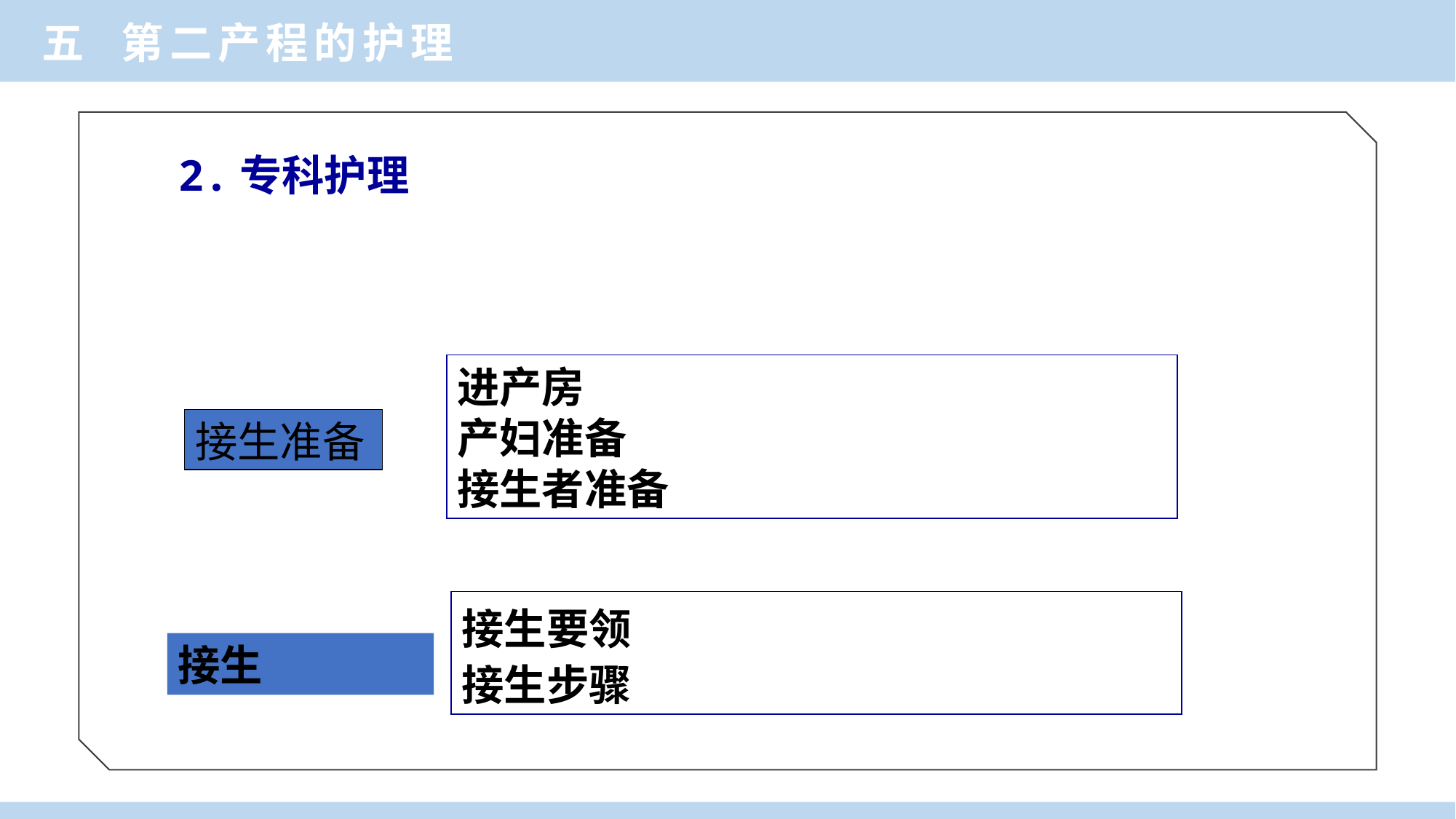

五  第二产程的护理

2.专科护理
进产房
产妇准备
接生者准备
接生准备
接生要领
接生步骤
接生